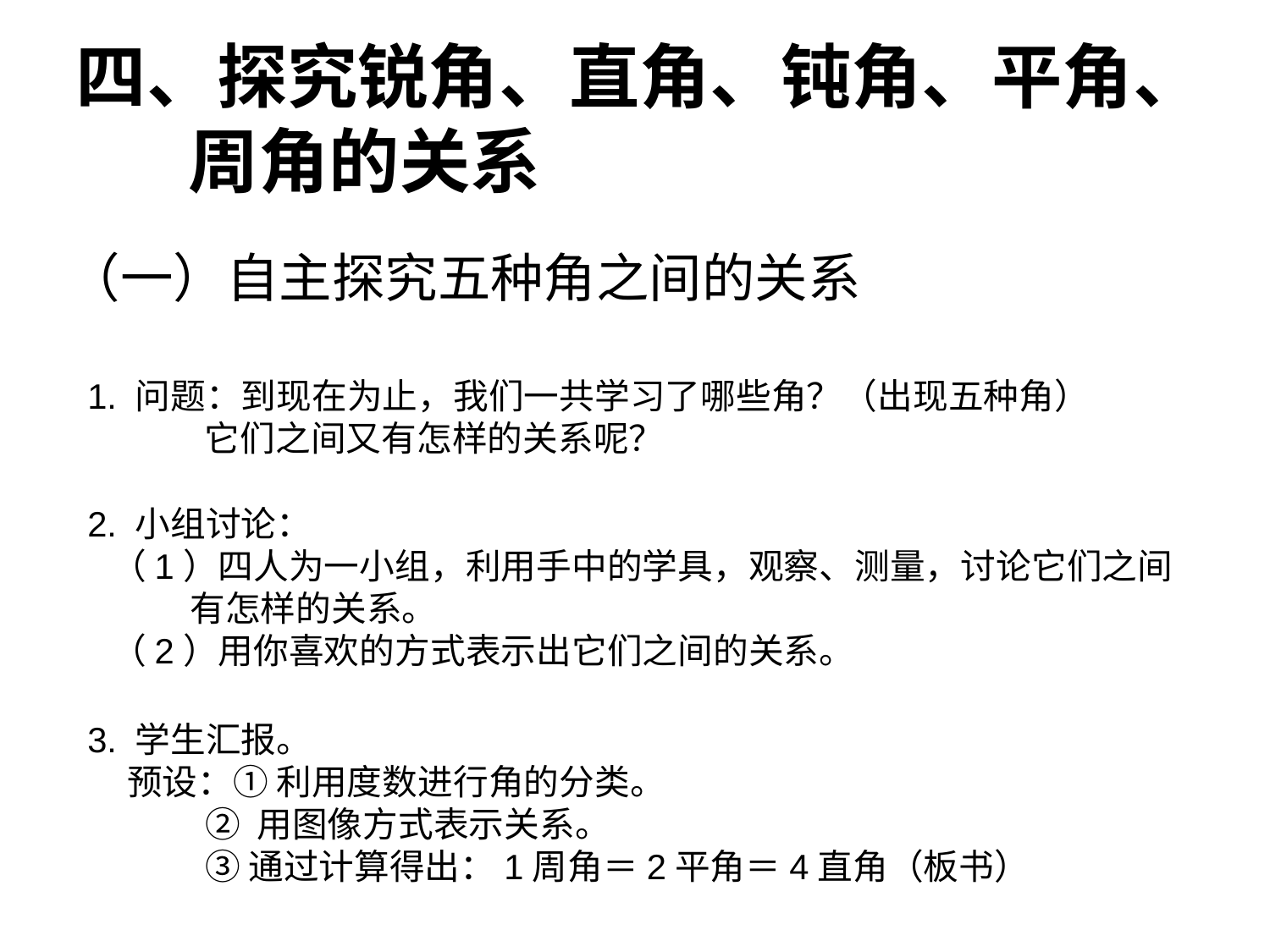

四、探究锐角、直角、钝角、平角、
       周角的关系
（一）自主探究五种角之间的关系
1. 问题：到现在为止，我们一共学习了哪些角？（出现五种角）
               它们之间又有怎样的关系呢？
2. 小组讨论：
   （1）四人为一小组，利用手中的学具，观察、测量，讨论它们之间
            有怎样的关系。
   （2）用你喜欢的方式表示出它们之间的关系。
3. 学生汇报。
    预设：① 利用度数进行角的分类。
                ② 用图像方式表示关系。
                ③ 通过计算得出：1周角＝2平角＝4直角（板书）